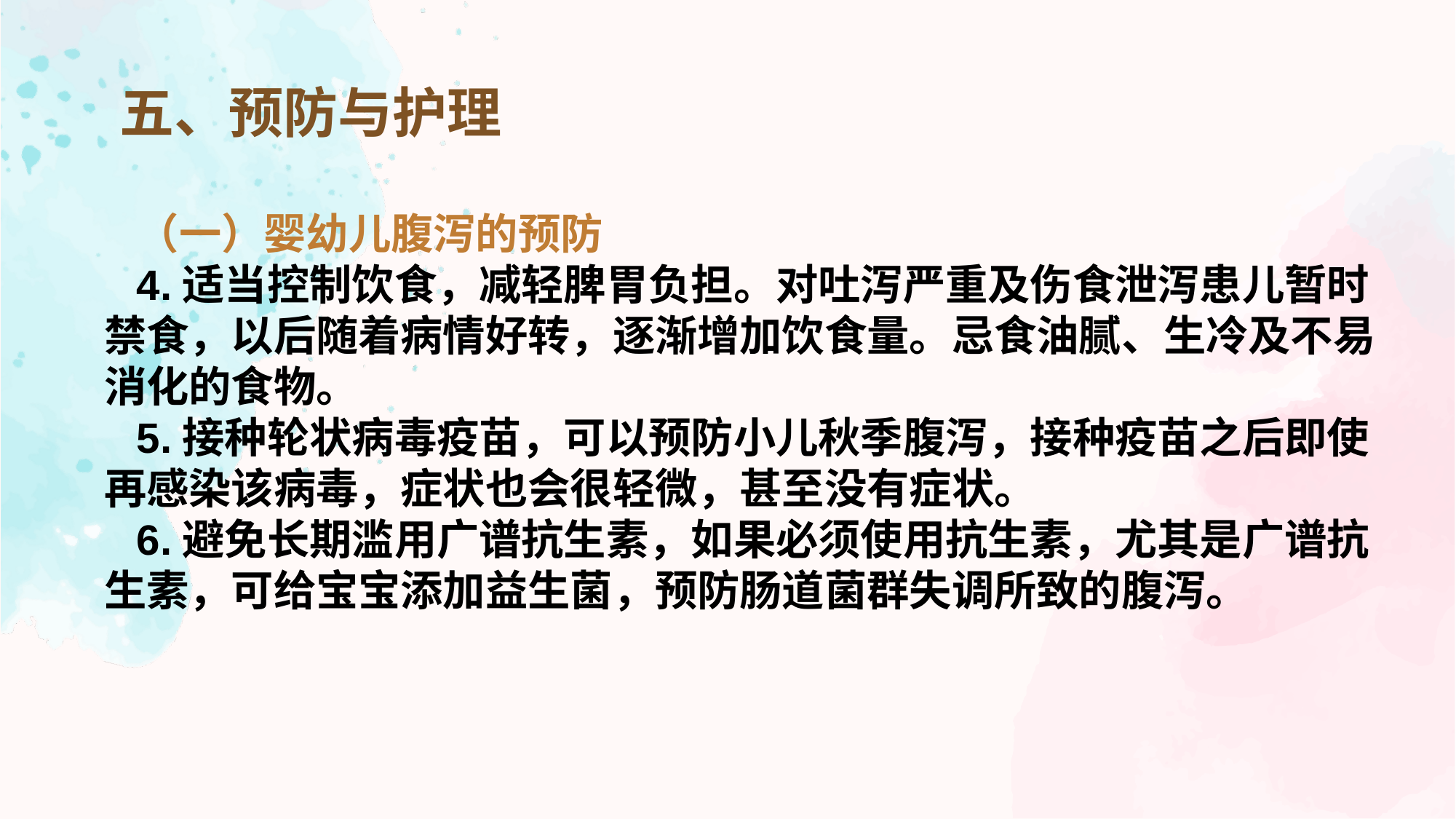

五、预防与护理

（一）婴幼儿腹泻的预防
4.适当控制饮食，减轻脾胃负担。对吐泻严重及伤食泄泻患儿暂时禁食，以后随着病情好转，逐渐增加饮食量。忌食油腻、生冷及不易消化的食物。
5.接种轮状病毒疫苗，可以预防小儿秋季腹泻，接种疫苗之后即使再感染该病毒，症状也会很轻微，甚至没有症状。
6.避免长期滥用广谱抗生素，如果必须使用抗生素，尤其是广谱抗生素，可给宝宝添加益生菌，预防肠道菌群失调所致的腹泻。